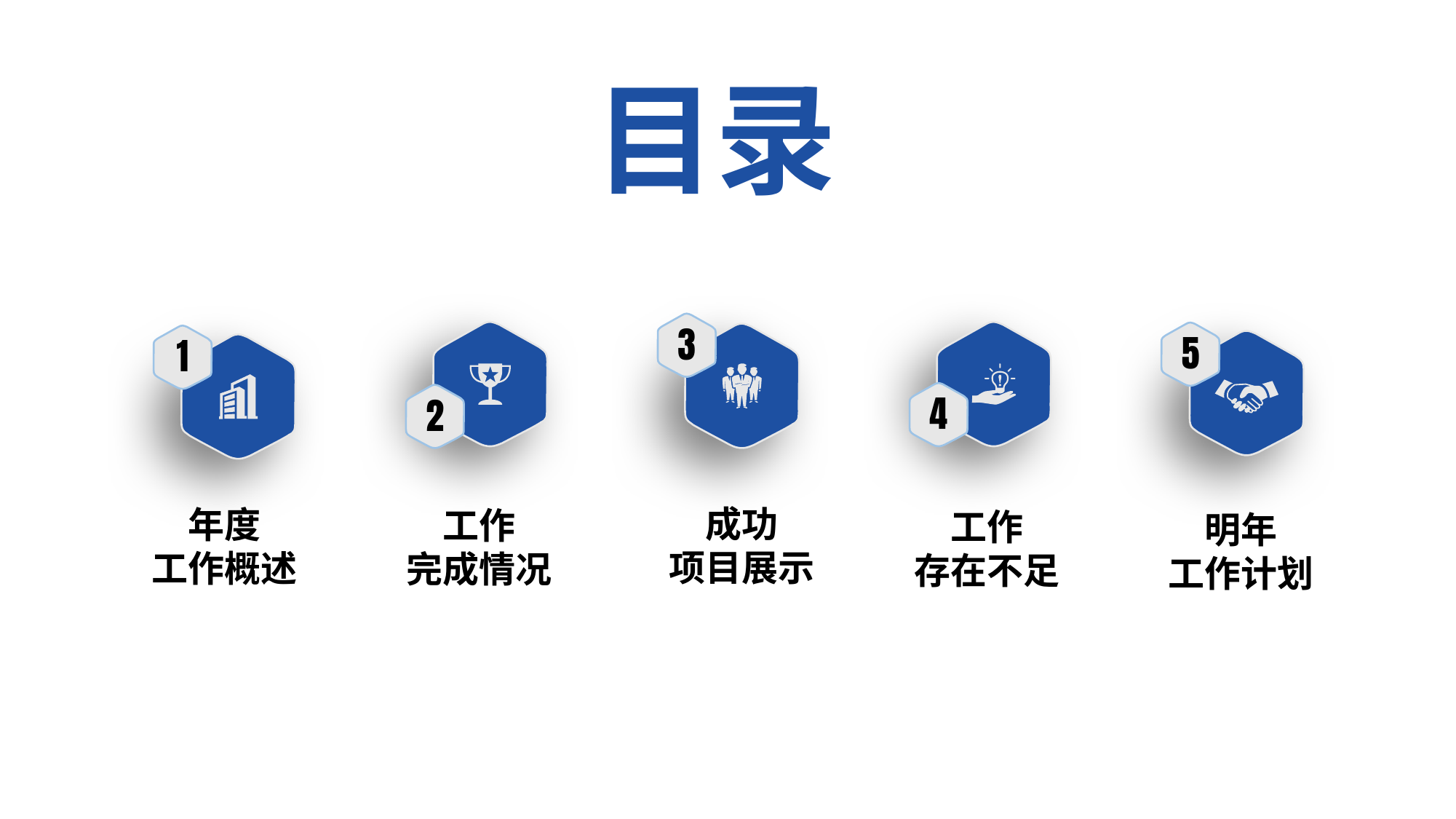

目录
3

4

2
5

1

成功
项目展示
年度
工作概述
工作
完成情况
工作
存在不足
明年
工作计划